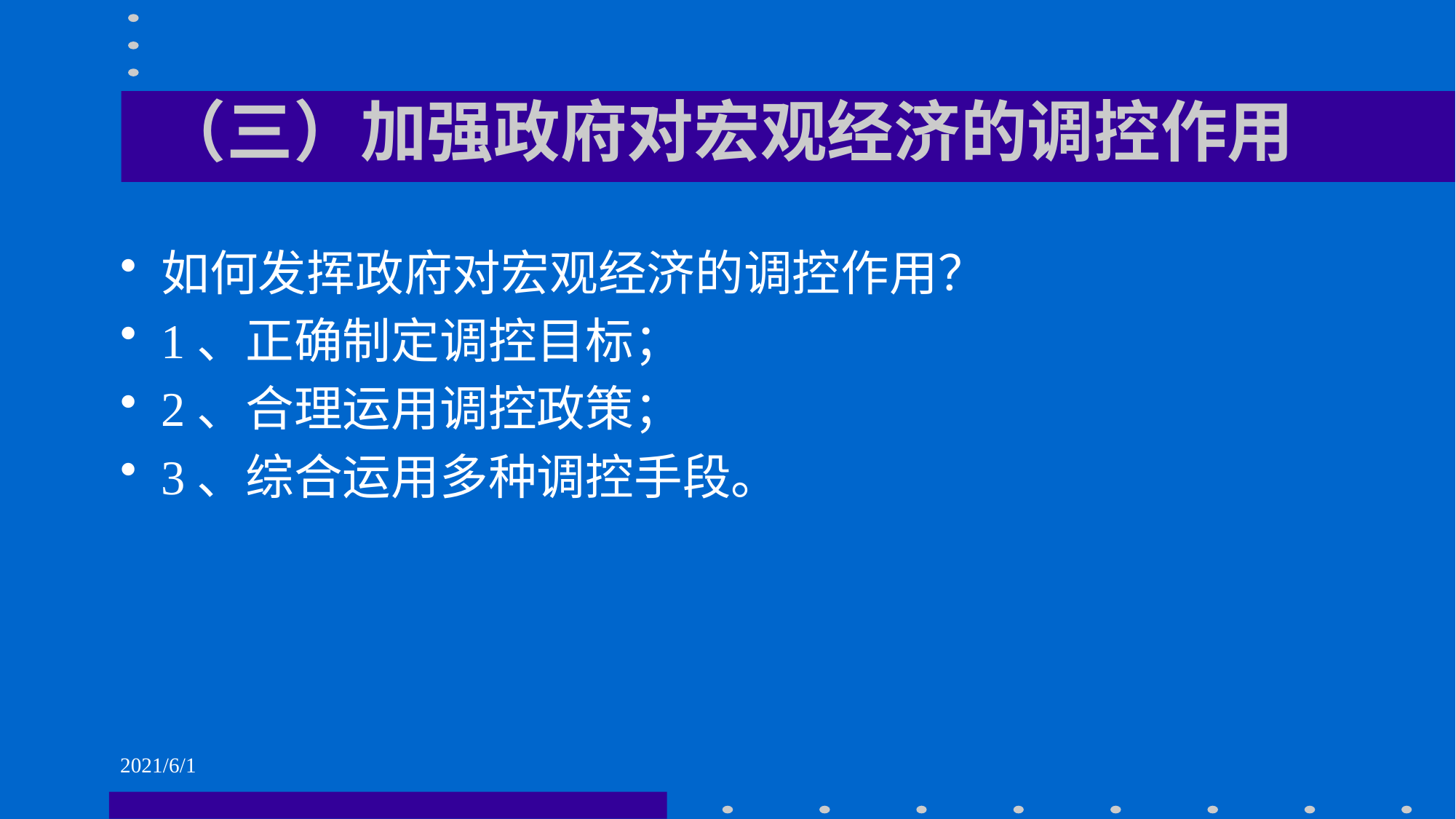

# （三）加强政府对宏观经济的调控作用
如何发挥政府对宏观经济的调控作用？
1、正确制定调控目标；
2、合理运用调控政策；
3、综合运用多种调控手段。
2021/6/1